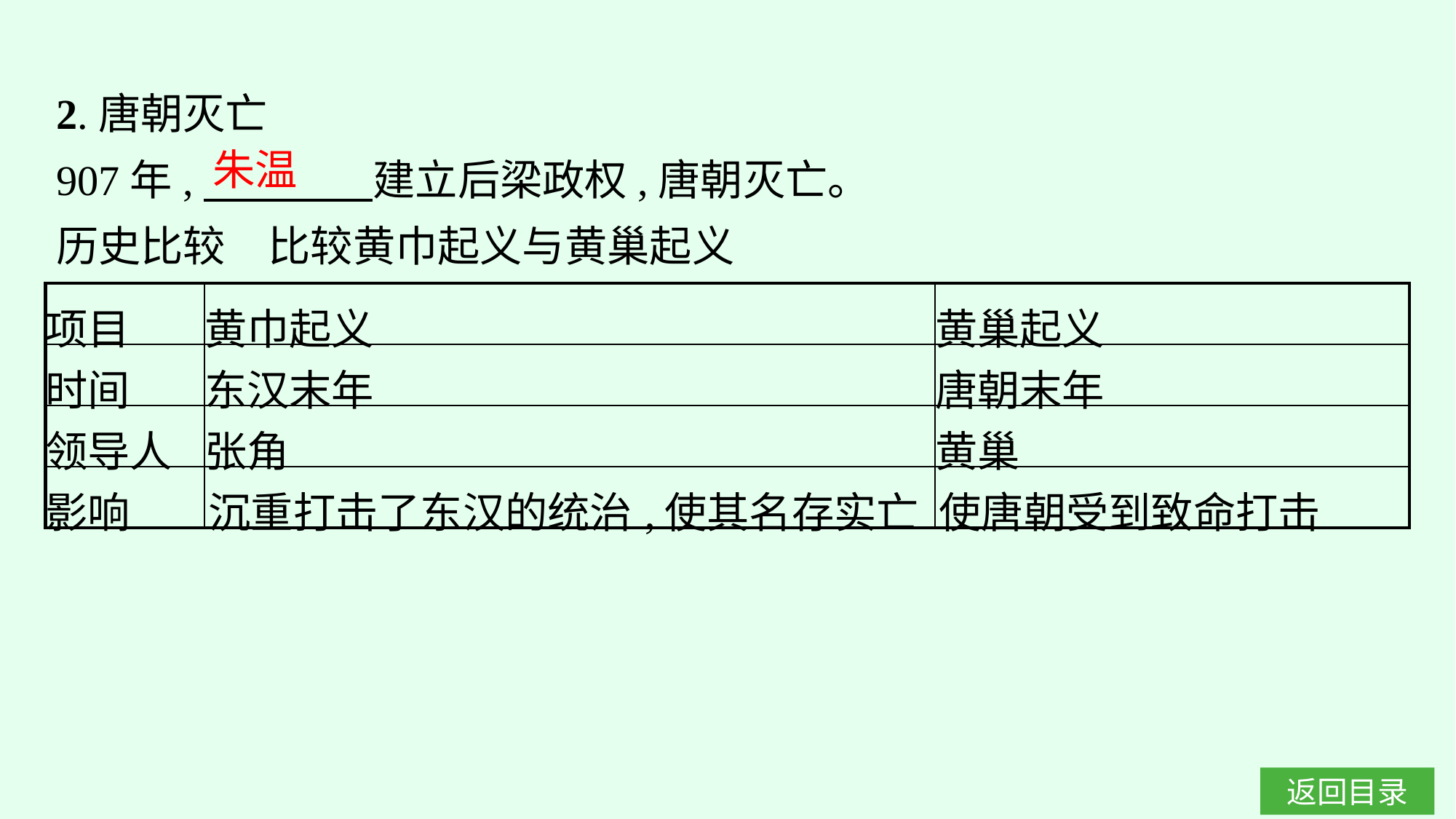

2.唐朝灭亡
907年,　　　　建立后梁政权,唐朝灭亡。
历史比较　比较黄巾起义与黄巢起义
朱温
| 项目 | 黄巾起义 | 黄巢起义 |
| --- | --- | --- |
| 时间 | 东汉末年 | 唐朝末年 |
| 领导人 | 张角 | 黄巢 |
| 影响 | 沉重打击了东汉的统治,使其名存实亡 | 使唐朝受到致命打击 |